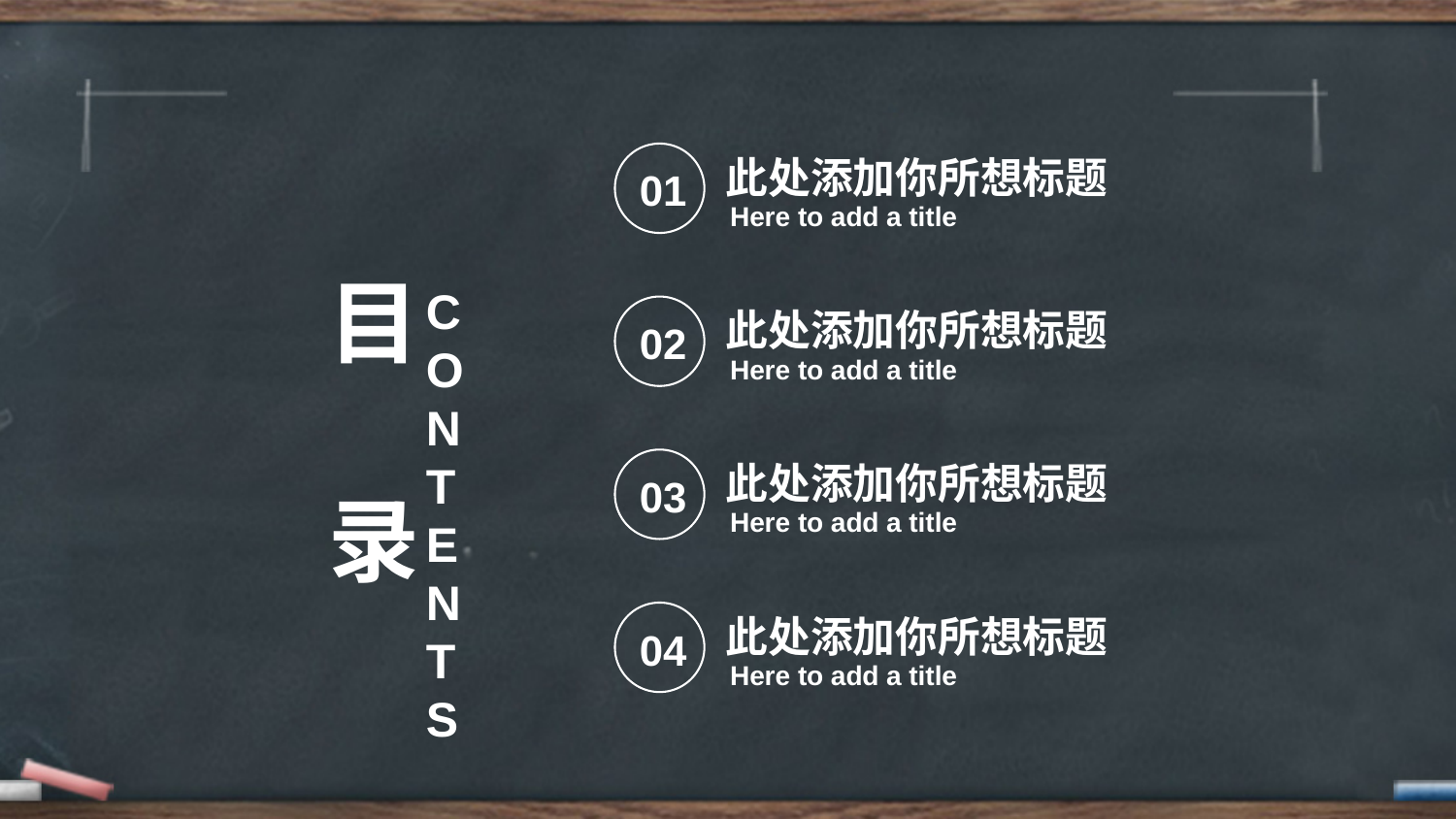

此处添加你所想标题
01
Here to add a title
目
录
CONTENTS

此处添加你所想标题
02
Here to add a title

此处添加你所想标题
03
Here to add a title

此处添加你所想标题
04
Here to add a title